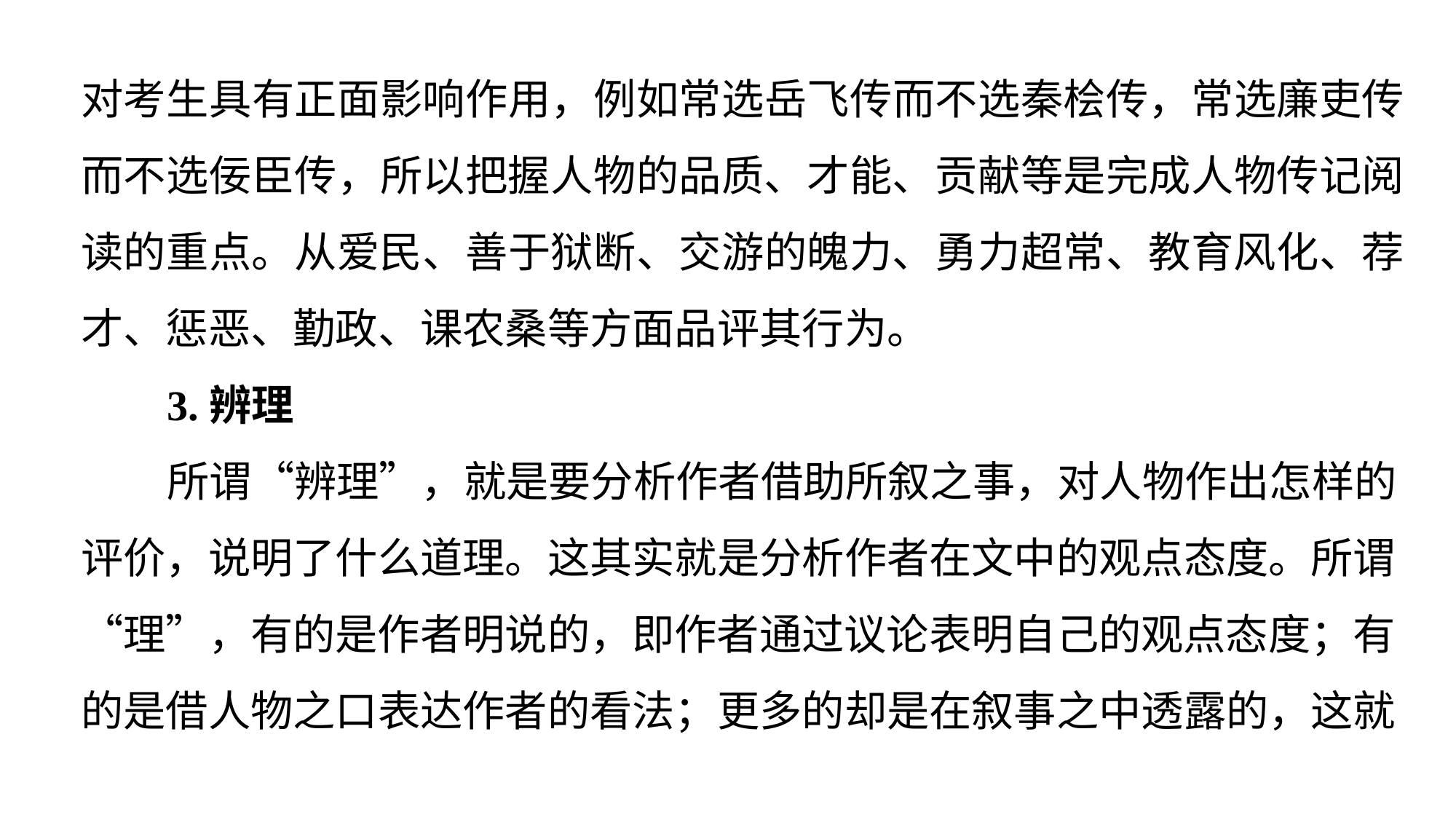

对考生具有正面影响作用，例如常选岳飞传而不选秦桧传，常选廉吏传而不选佞臣传，所以把握人物的品质、才能、贡献等是完成人物传记阅读的重点。从爱民、善于狱断、交游的魄力、勇力超常、教育风化、荐才、惩恶、勤政、课农桑等方面品评其行为。
3.辨理
所谓“辨理”，就是要分析作者借助所叙之事，对人物作出怎样的评价，说明了什么道理。这其实就是分析作者在文中的观点态度。所谓“理”，有的是作者明说的，即作者通过议论表明自己的观点态度；有的是借人物之口表达作者的看法；更多的却是在叙事之中透露的，这就